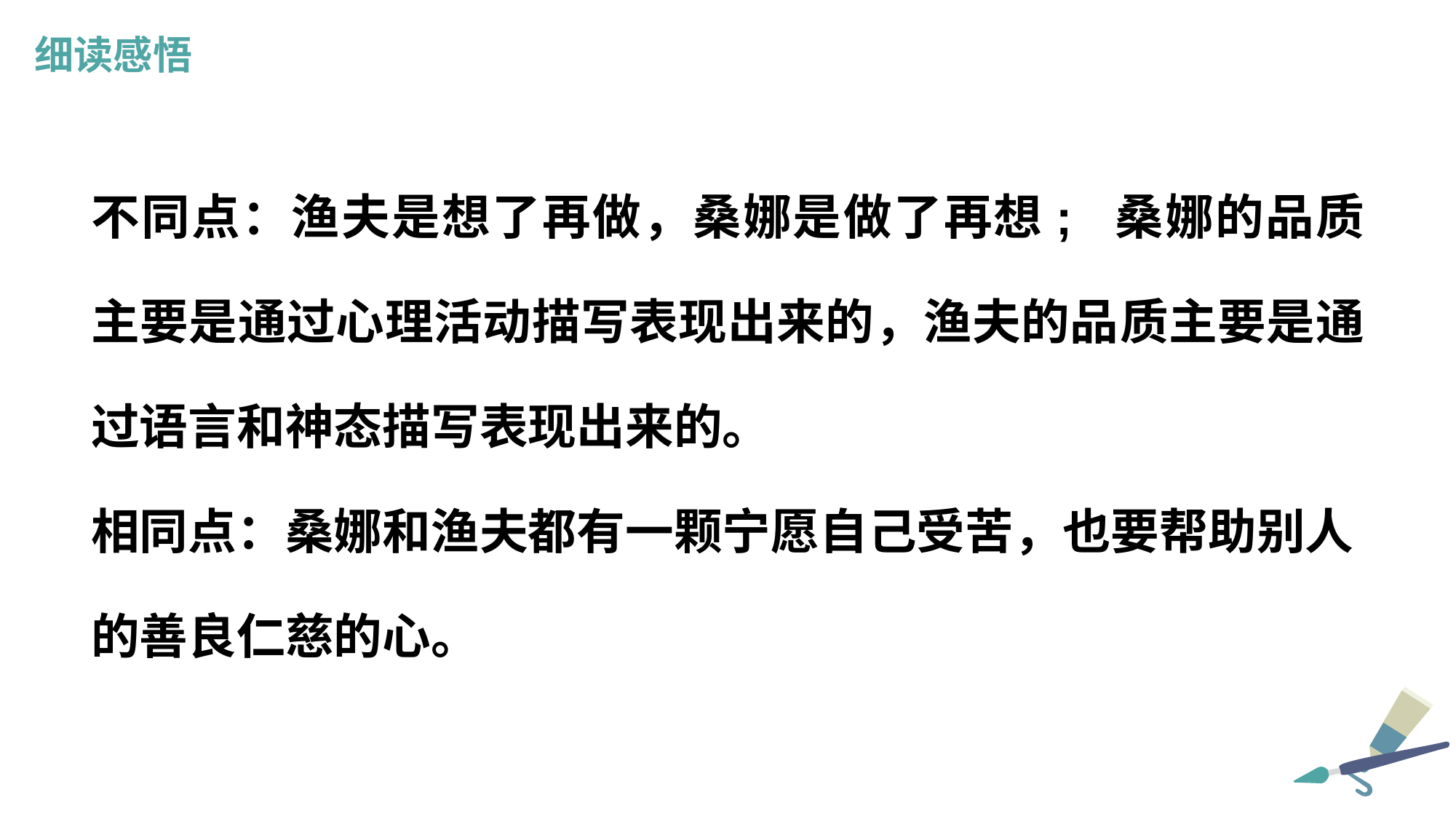

细读感悟
不同点：渔夫是想了再做，桑娜是做了再想;  桑娜的品质主要是通过心理活动描写表现出来的，渔夫的品质主要是通过语言和神态描写表现出来的。
相同点：桑娜和渔夫都有一颗宁愿自己受苦，也要帮助别人的善良仁慈的心。